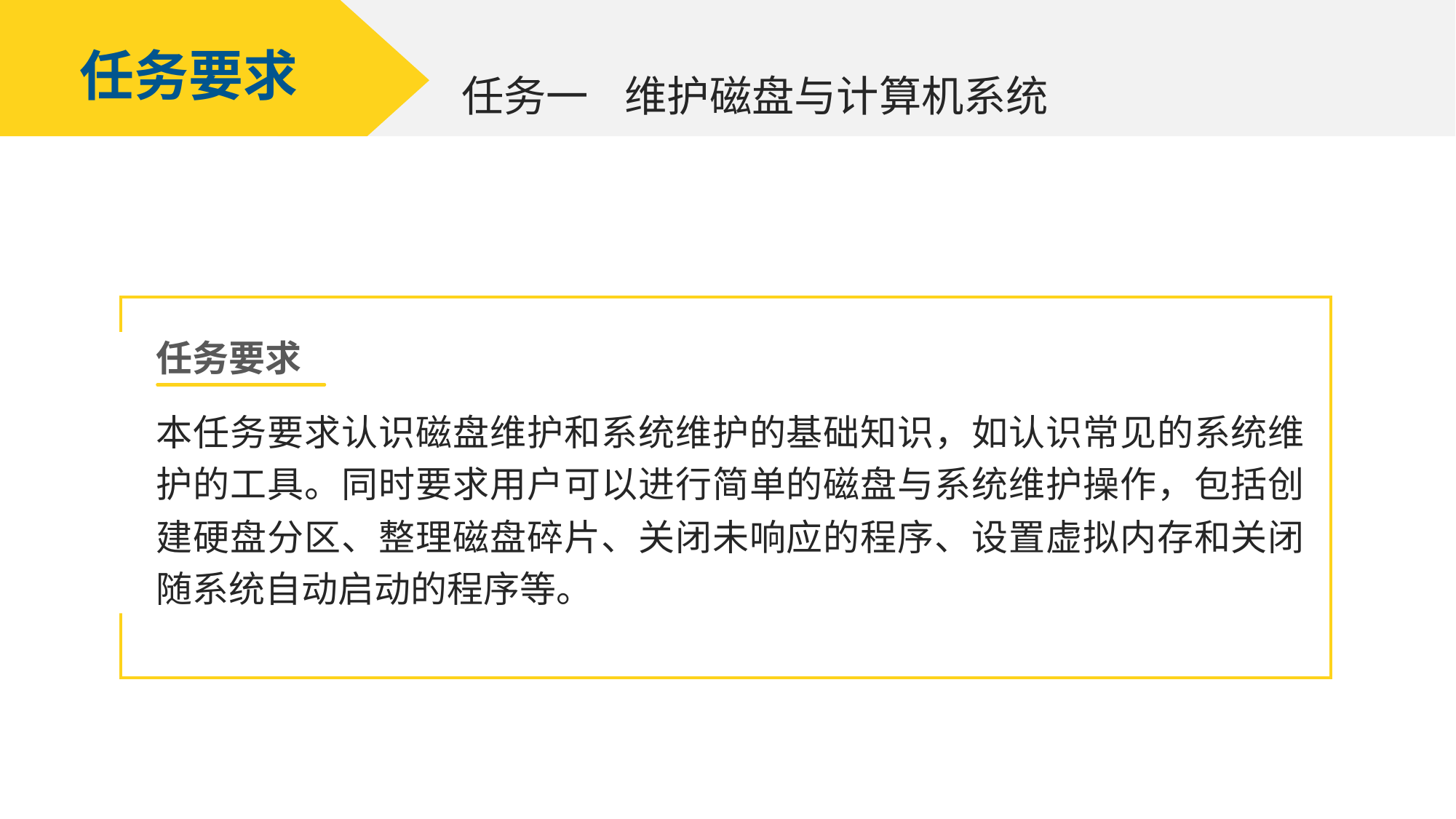

任务要求
维护磁盘与计算机系统
任务一

任务要求

本任务要求认识磁盘维护和系统维护的基础知识，如认识常见的系统维护的工具。同时要求用户可以进行简单的磁盘与系统维护操作，包括创建硬盘分区、整理磁盘碎片、关闭未响应的程序、设置虚拟内存和关闭随系统自动启动的程序等。